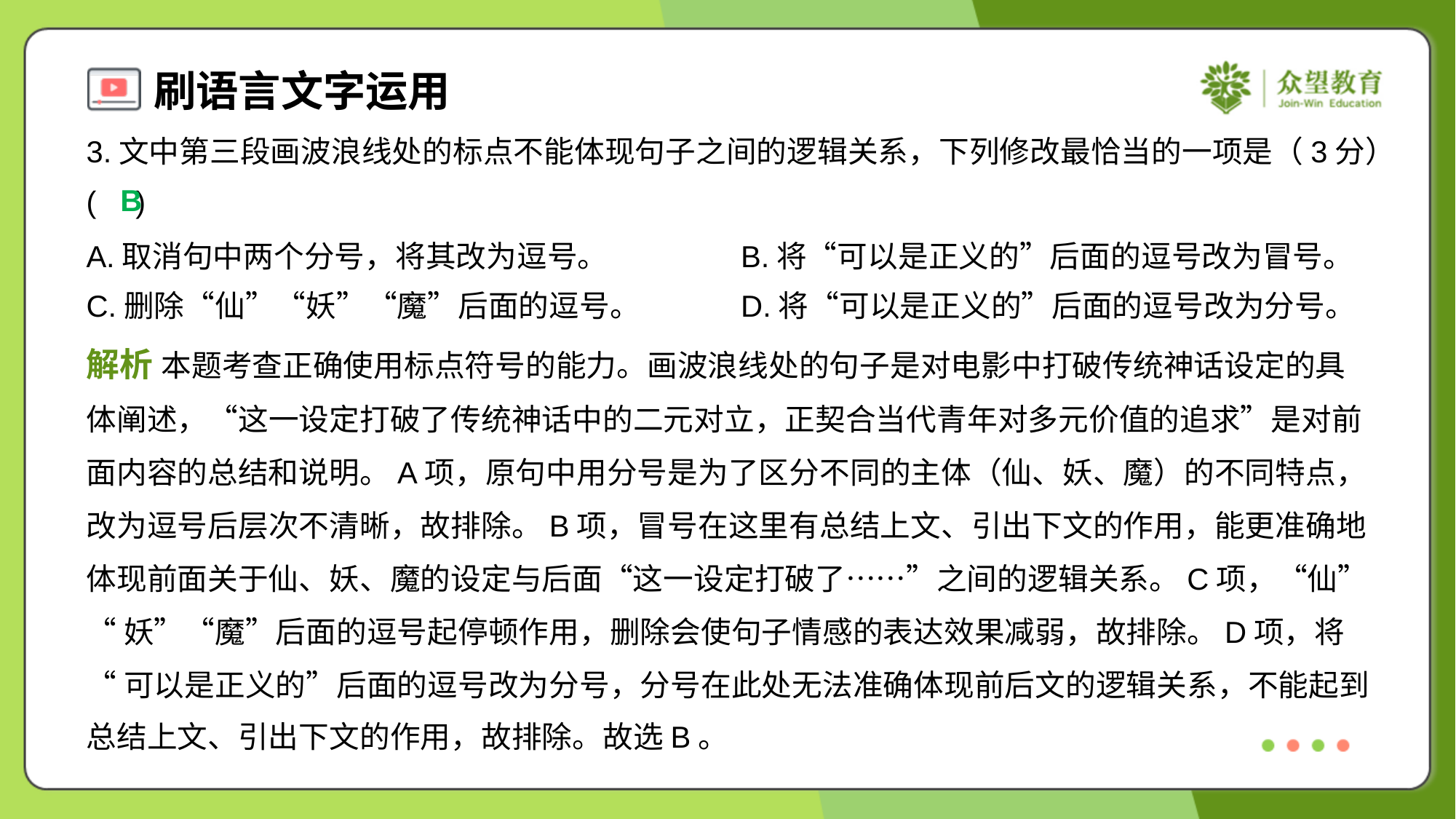

3.文中第三段画波浪线处的标点不能体现句子之间的逻辑关系，下列修改最恰当的一项是（3分）
(     )
B
A.取消句中两个分号，将其改为逗号。	B.将“可以是正义的”后面的逗号改为冒号。
C.删除“仙”“妖”“魔”后面的逗号。	D.将“可以是正义的”后面的逗号改为分号。
解析 本题考查正确使用标点符号的能力。画波浪线处的句子是对电影中打破传统神话设定的具
体阐述，“这一设定打破了传统神话中的二元对立，正契合当代青年对多元价值的追求”是对前
面内容的总结和说明。A项，原句中用分号是为了区分不同的主体（仙、妖、魔）的不同特点，
改为逗号后层次不清晰，故排除。B项，冒号在这里有总结上文、引出下文的作用，能更准确地
体现前面关于仙、妖、魔的设定与后面“这一设定打破了……”之间的逻辑关系。C项，“仙”
“妖”“魔”后面的逗号起停顿作用，删除会使句子情感的表达效果减弱，故排除。D项，将
“可以是正义的”后面的逗号改为分号，分号在此处无法准确体现前后文的逻辑关系，不能起到
总结上文、引出下文的作用，故排除。故选B。